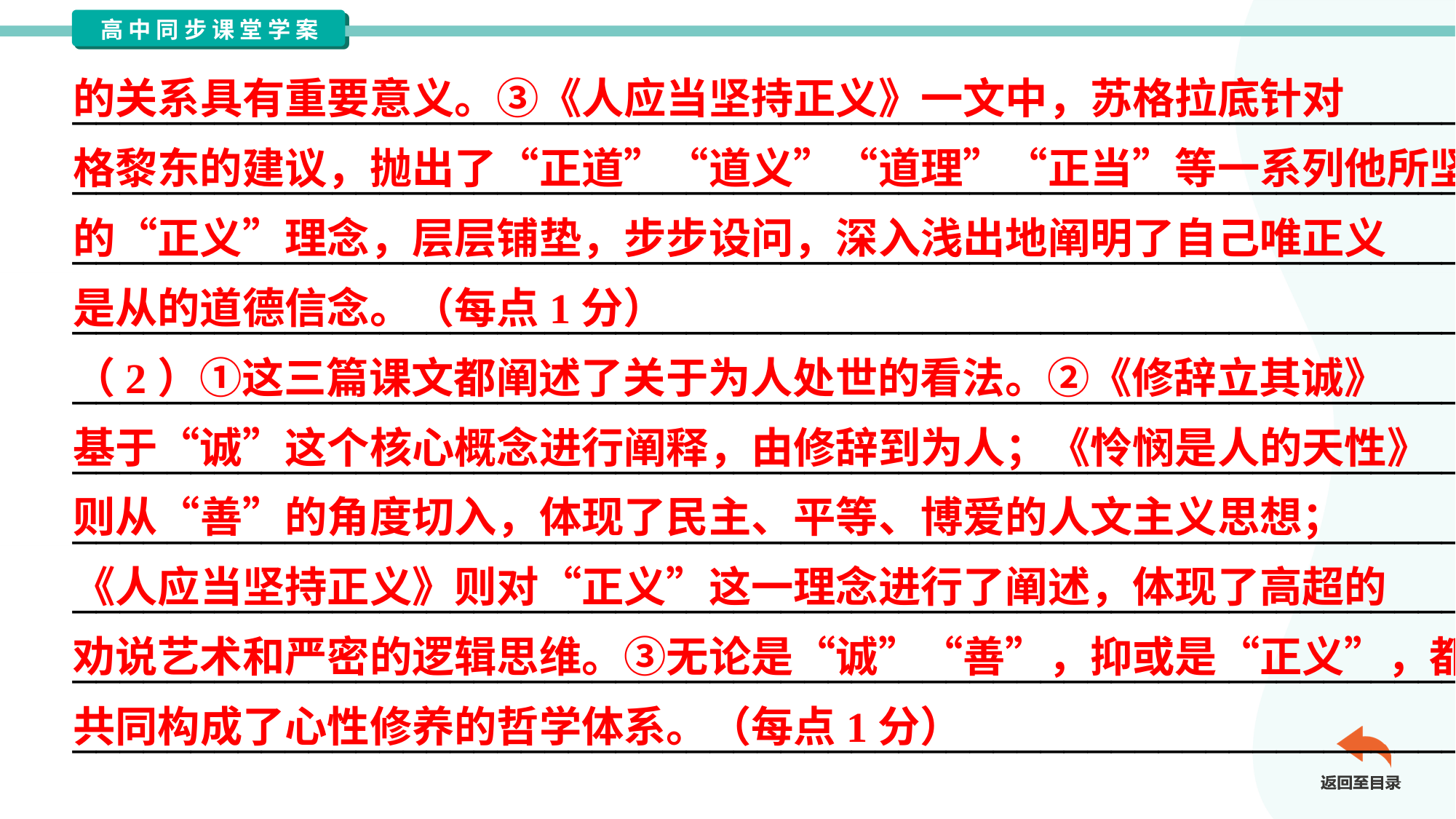

的关系具有重要意义。③《人应当坚持正义》一文中，苏格拉底针对
格黎东的建议，抛出了“正道”“道义”“道理”“正当”等一系列他所坚守
的“正义”理念，层层铺垫，步步设问，深入浅出地阐明了自己唯正义
是从的道德信念。（每点1分）
（2）①这三篇课文都阐述了关于为人处世的看法。②《修辞立其诚》
基于“诚”这个核心概念进行阐释，由修辞到为人；《怜悯是人的天性》
则从“善”的角度切入，体现了民主、平等、博爱的人文主义思想；
《人应当坚持正义》则对“正义”这一理念进行了阐述，体现了高超的
劝说艺术和严密的逻辑思维。③无论是“诚”“善”，抑或是“正义”，都
共同构成了心性修养的哲学体系。（每点1分）
_____________________________________________________________
_____________________________________________________________
_____________________________________________________________
_____________________________________________________________
_____________________________________________________________
_____________________________________________________________
_____________________________________________________________
_____________________________________________________________
_____________________________________________________________
_____________________________________________________________